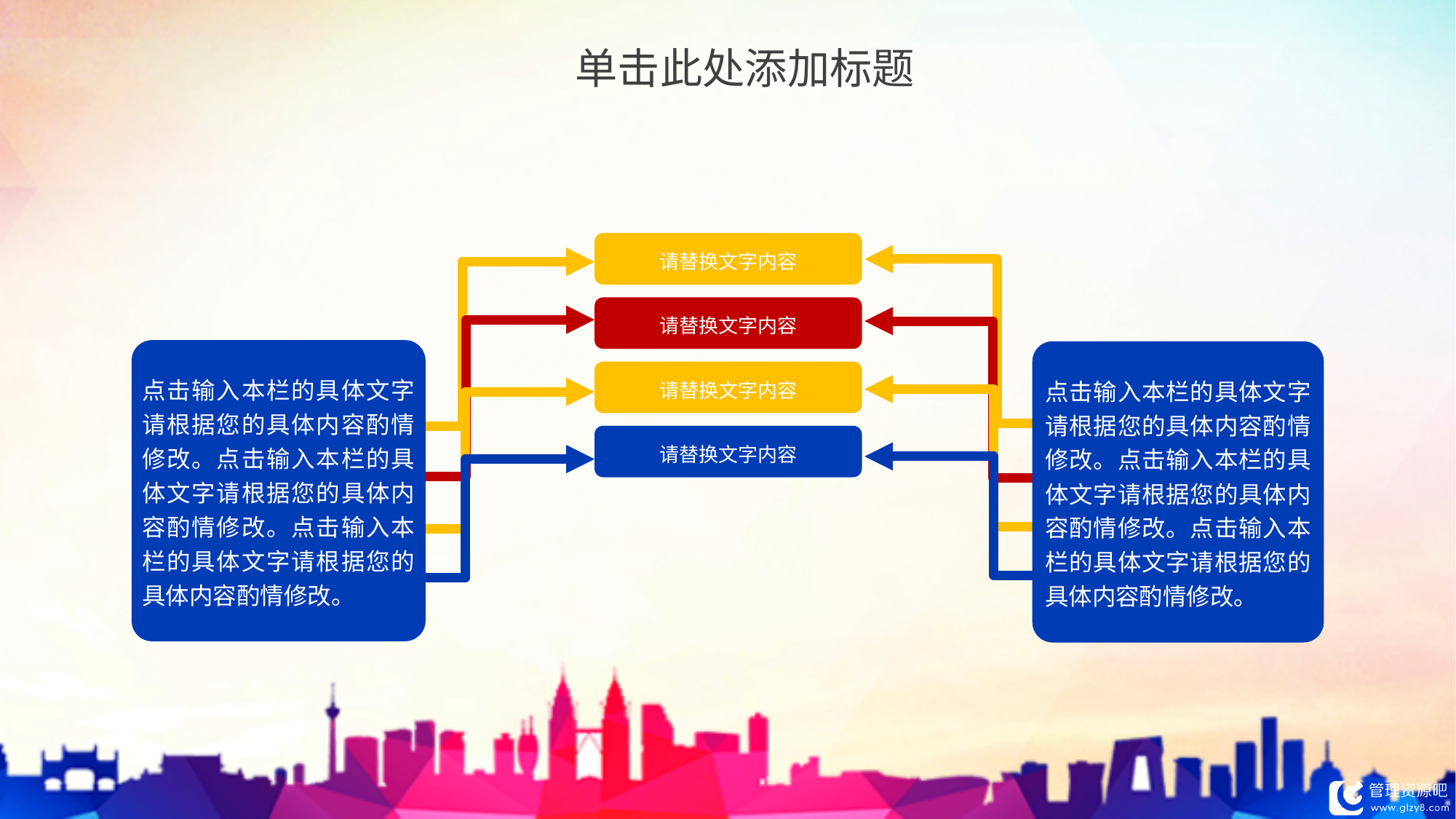

单击此处添加标题
请替换文字内容
请替换文字内容

点击输入本栏的具体文字请根据您的具体内容酌情修改。点击输入本栏的具体文字请根据您的具体内容酌情修改。点击输入本栏的具体文字请根据您的具体内容酌情修改。

点击输入本栏的具体文字请根据您的具体内容酌情修改。点击输入本栏的具体文字请根据您的具体内容酌情修改。点击输入本栏的具体文字请根据您的具体内容酌情修改。
请替换文字内容
请替换文字内容